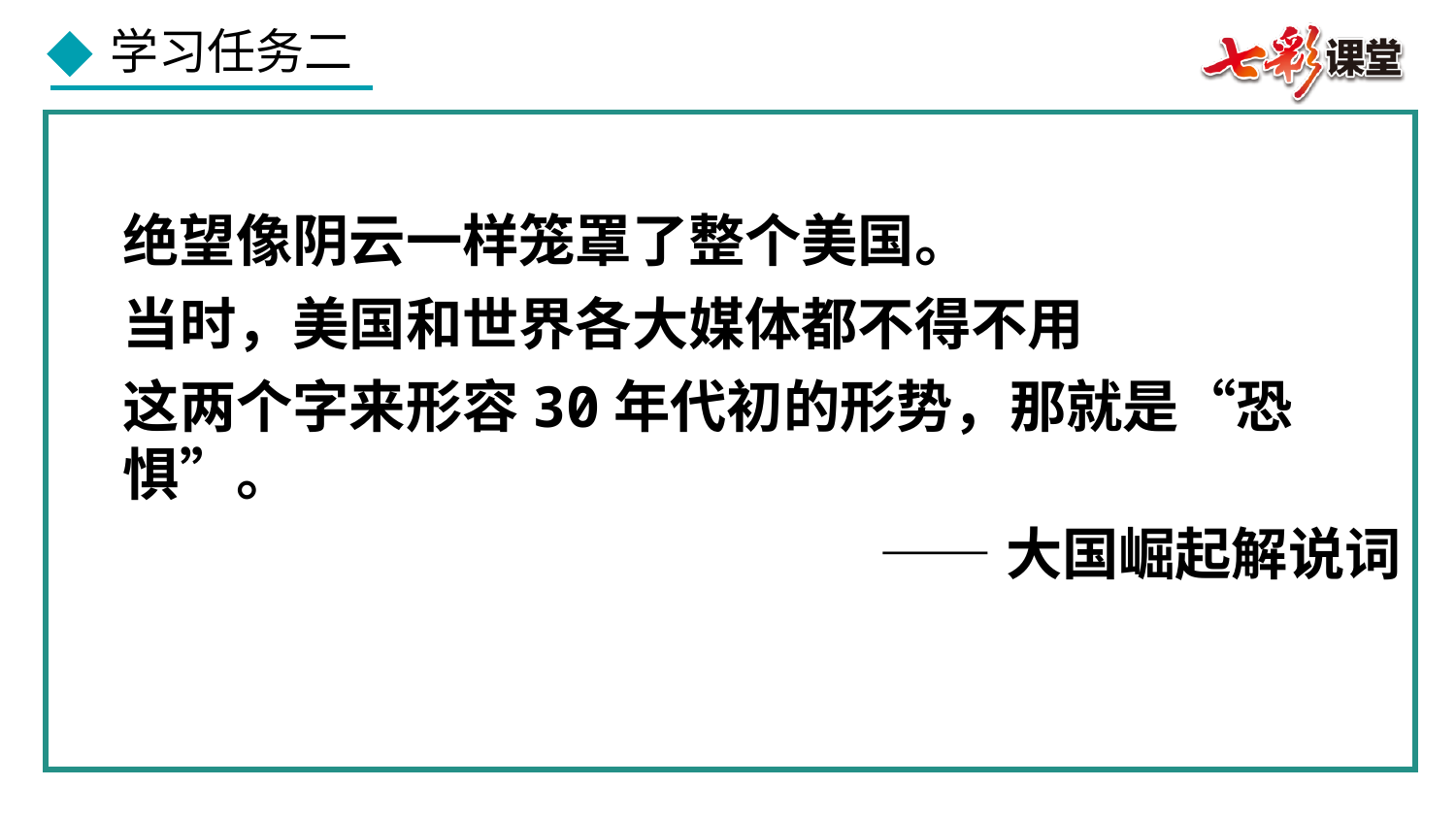

绝望像阴云一样笼罩了整个美国。
当时，美国和世界各大媒体都不得不用
这两个字来形容30年代初的形势，那就是“恐惧”。
 ——大国崛起解说词